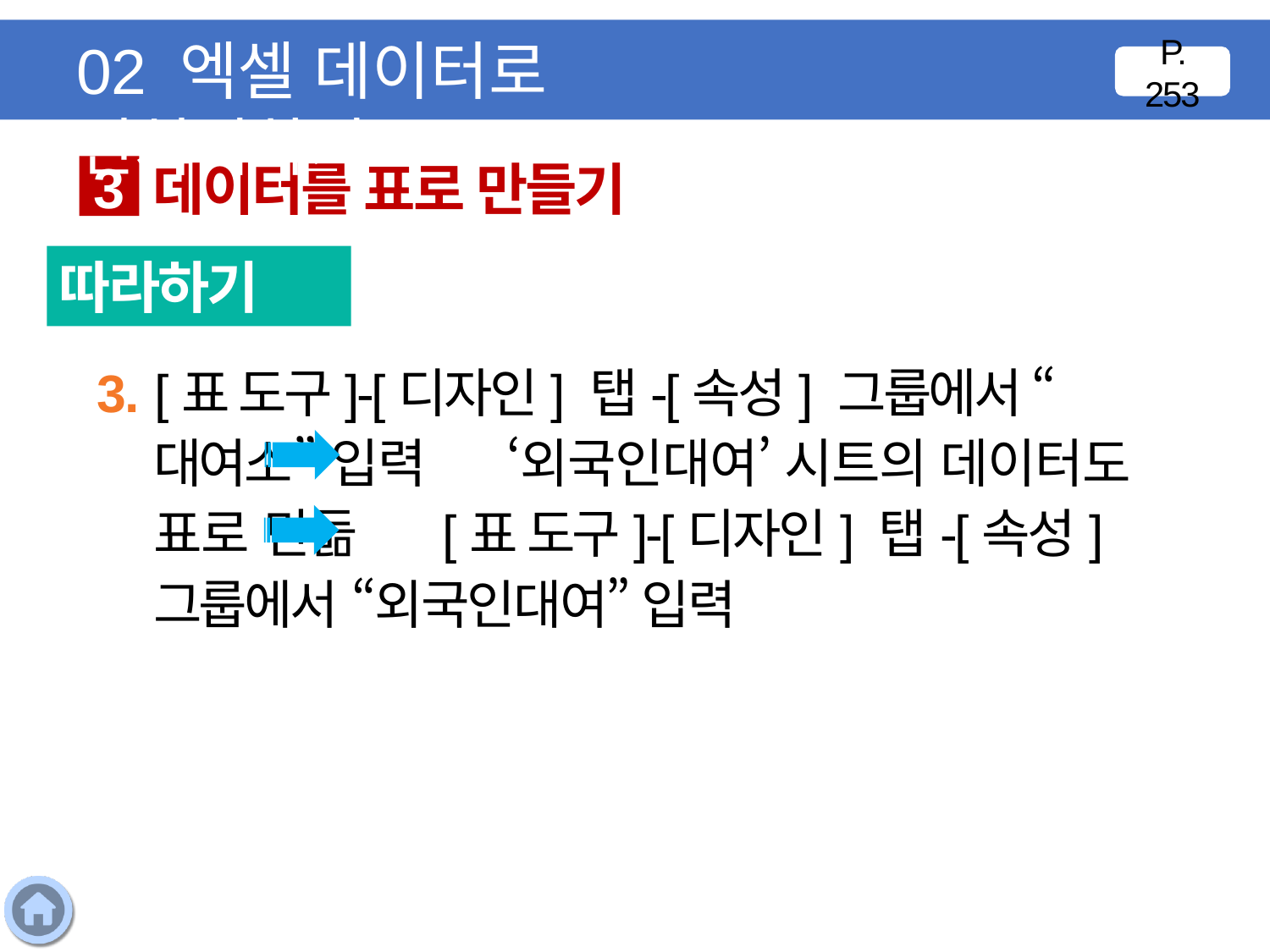

02 엑셀 데이터로 전처리하기
P. 253
데이터를 표로 만들기
3
따라하기
3. [표 도구]-[디자인] 탭-[속성] 그룹에서 “대여소” 입력      ‘외국인대여’ 시트의 데이터도 표로 만듦      [표 도구]-[디자인] 탭-[속성] 그룹에서 “외국인대여” 입력